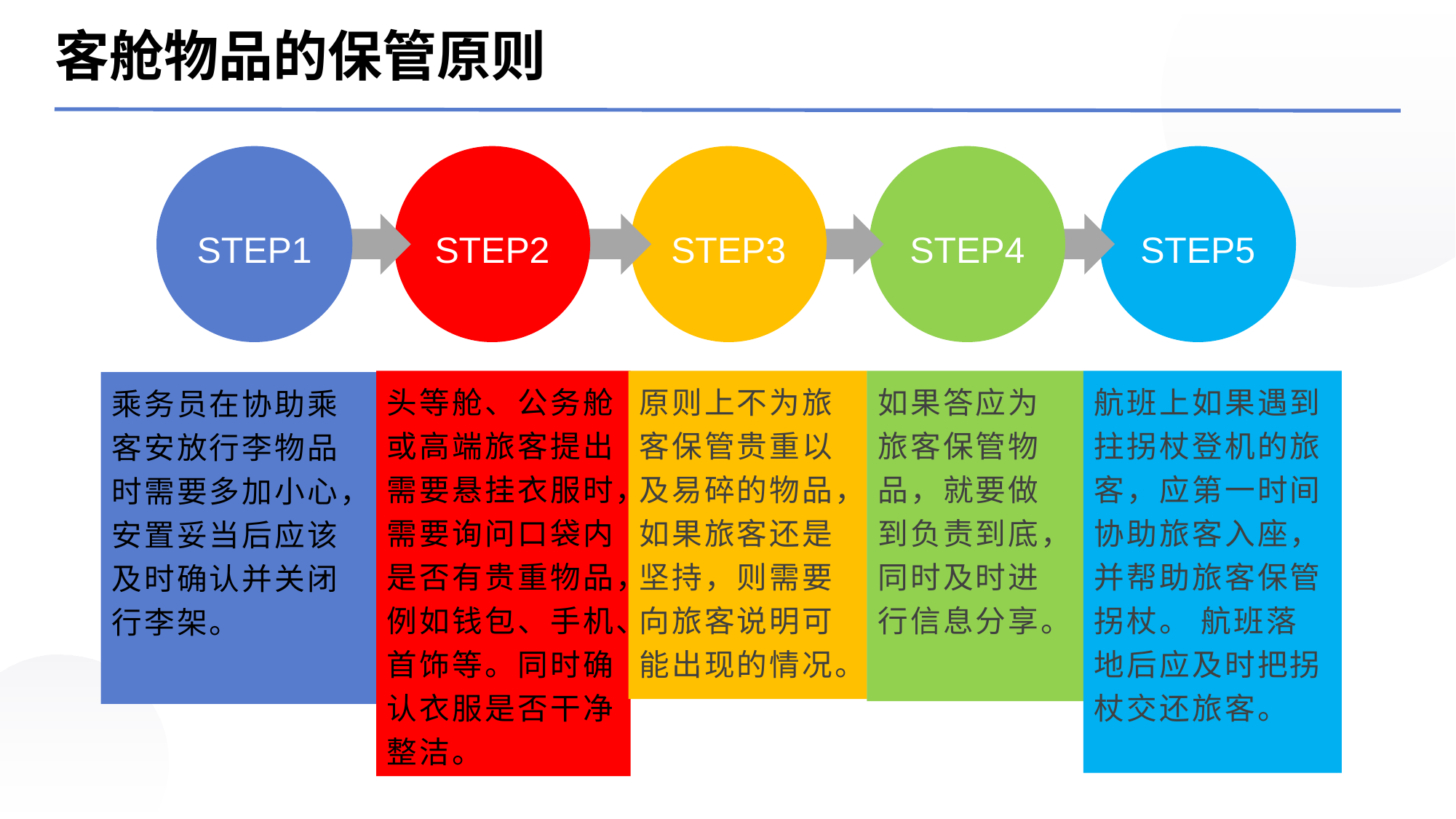

客舱物品的保管原则
STEP1
STEP2
STEP3
STEP4
STEP5

头等舱、公务舱或高端旅客提出需要悬挂衣服时，需要询问口袋内是否有贵重物品，例如钱包、手机、首饰等。同时确认衣服是否干净整洁。
原则上不为旅客保管贵重以及易碎的物品，如果旅客还是坚持，则需要向旅客说明可能出现的情况。
如果答应为旅客保管物品，就要做到负责到底，同时及时进行信息分享。
航班上如果遇到拄拐杖登机的旅客，应第一时间协助旅客入座，并帮助旅客保管拐杖。 航班落地后应及时把拐杖交还旅客。
乘务员在协助乘客安放行李物品时需要多加小心，安置妥当后应该及时确认并关闭行李架。